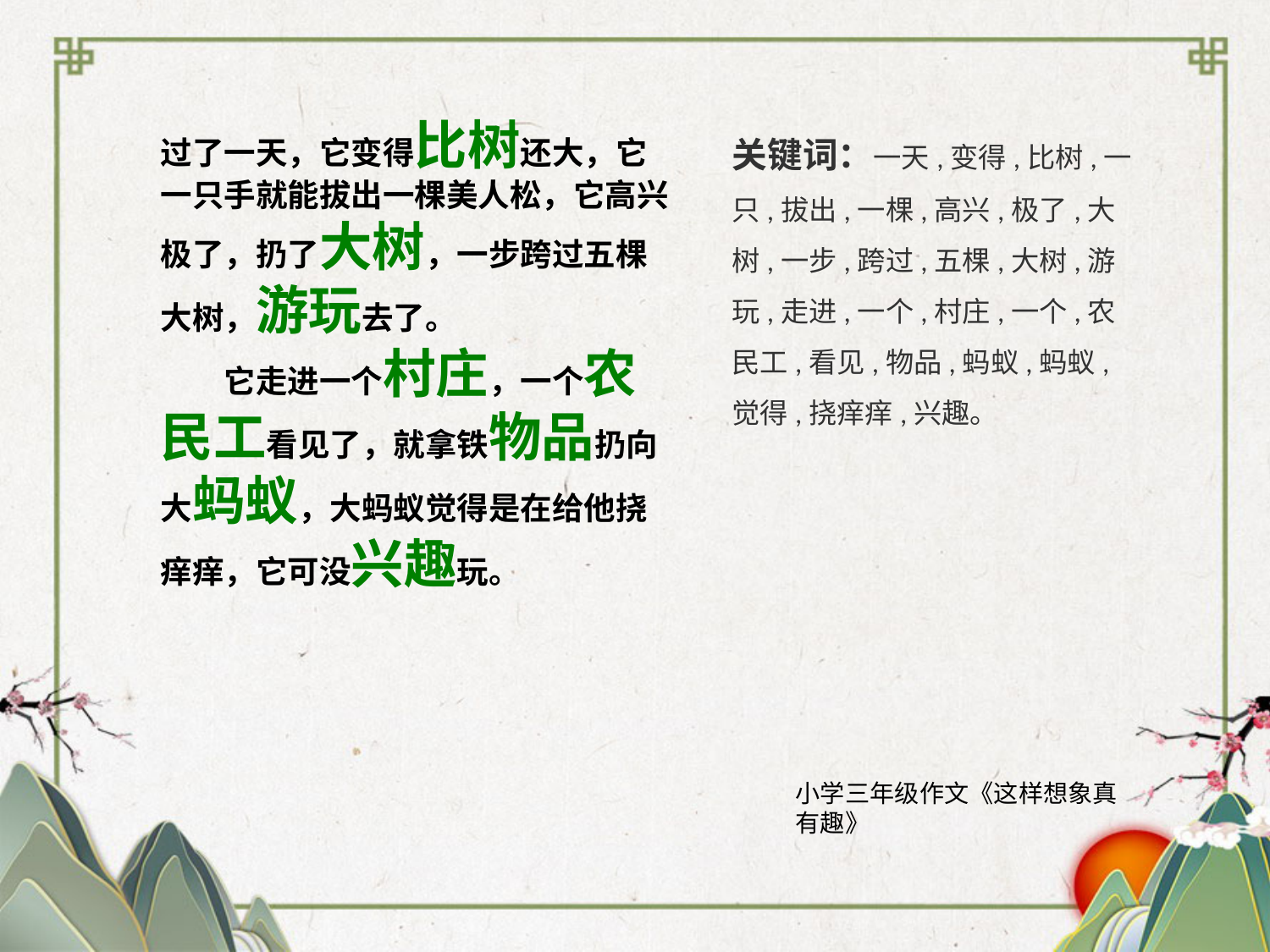

过了一天，它变得比树还大，它一只手就能拔出一棵美人松，它高兴极了，扔了大树，一步跨过五棵大树，游玩去了。
　　它走进一个村庄，一个农民工看见了，就拿铁物品扔向大蚂蚁，大蚂蚁觉得是在给他挠痒痒，它可没兴趣玩。
关键词：一天,变得,比树,一只,拔出,一棵,高兴,极了,大树,一步,跨过,五棵,大树,游玩,走进,一个,村庄,一个,农民工,看见,物品,蚂蚁,蚂蚁,觉得,挠痒痒,兴趣。
小学三年级作文《这样想象真有趣》